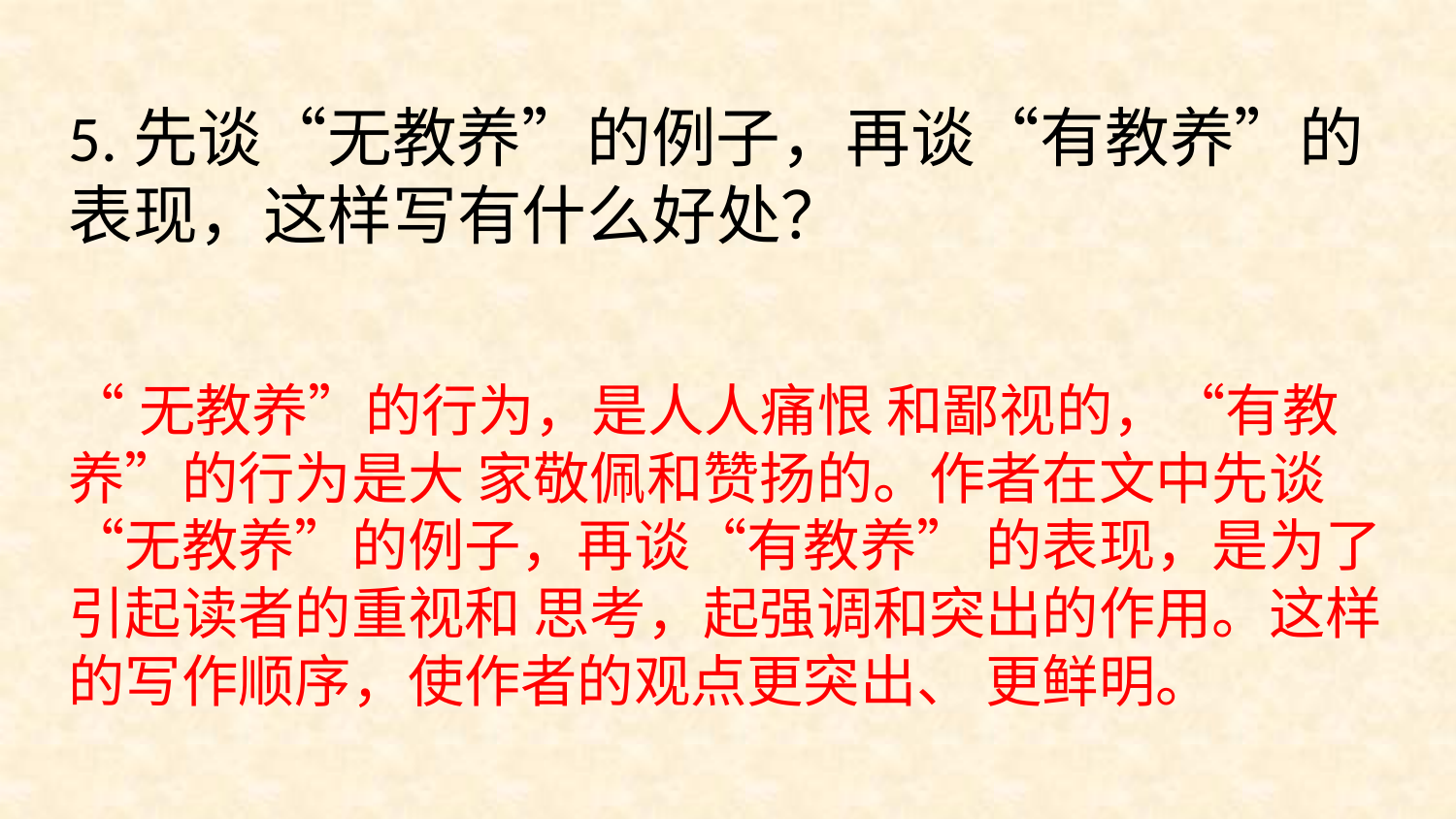

5.先谈“无教养”的例子，再谈“有教养”的表现，这样写有什么好处？
“无教养”的行为，是人人痛恨 和鄙视的，“有教养”的行为是大 家敬佩和赞扬的。作者在文中先谈 “无教养”的例子，再谈“有教养” 的表现，是为了引起读者的重视和 思考，起强调和突出的作用。这样 的写作顺序，使作者的观点更突出、 更鲜明。